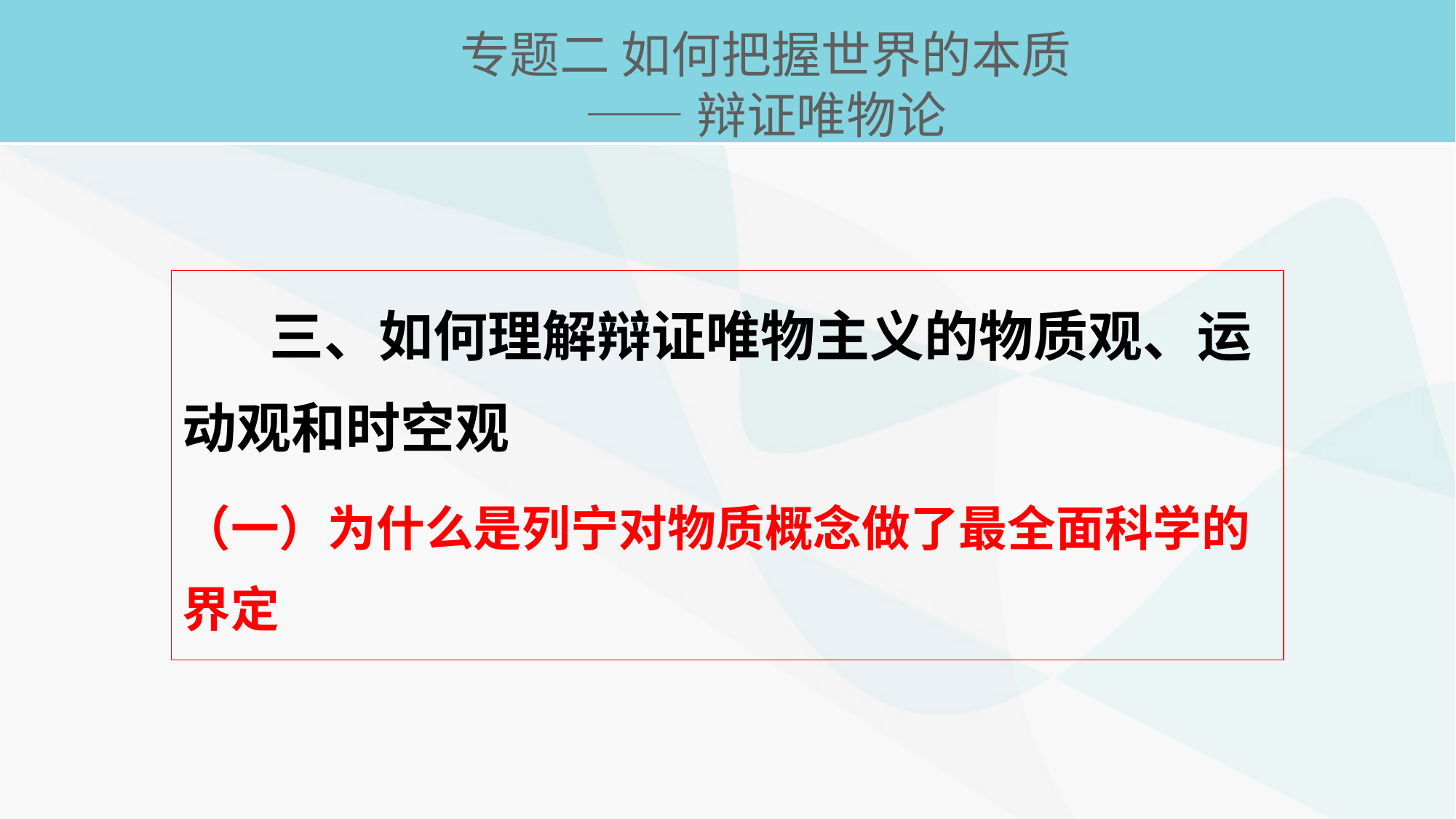

专题二 如何把握世界的本质
——辩证唯物论
      三、如何理解辩证唯物主义的物质观、运动观和时空观
（一）为什么是列宁对物质概念做了最全面科学的界定